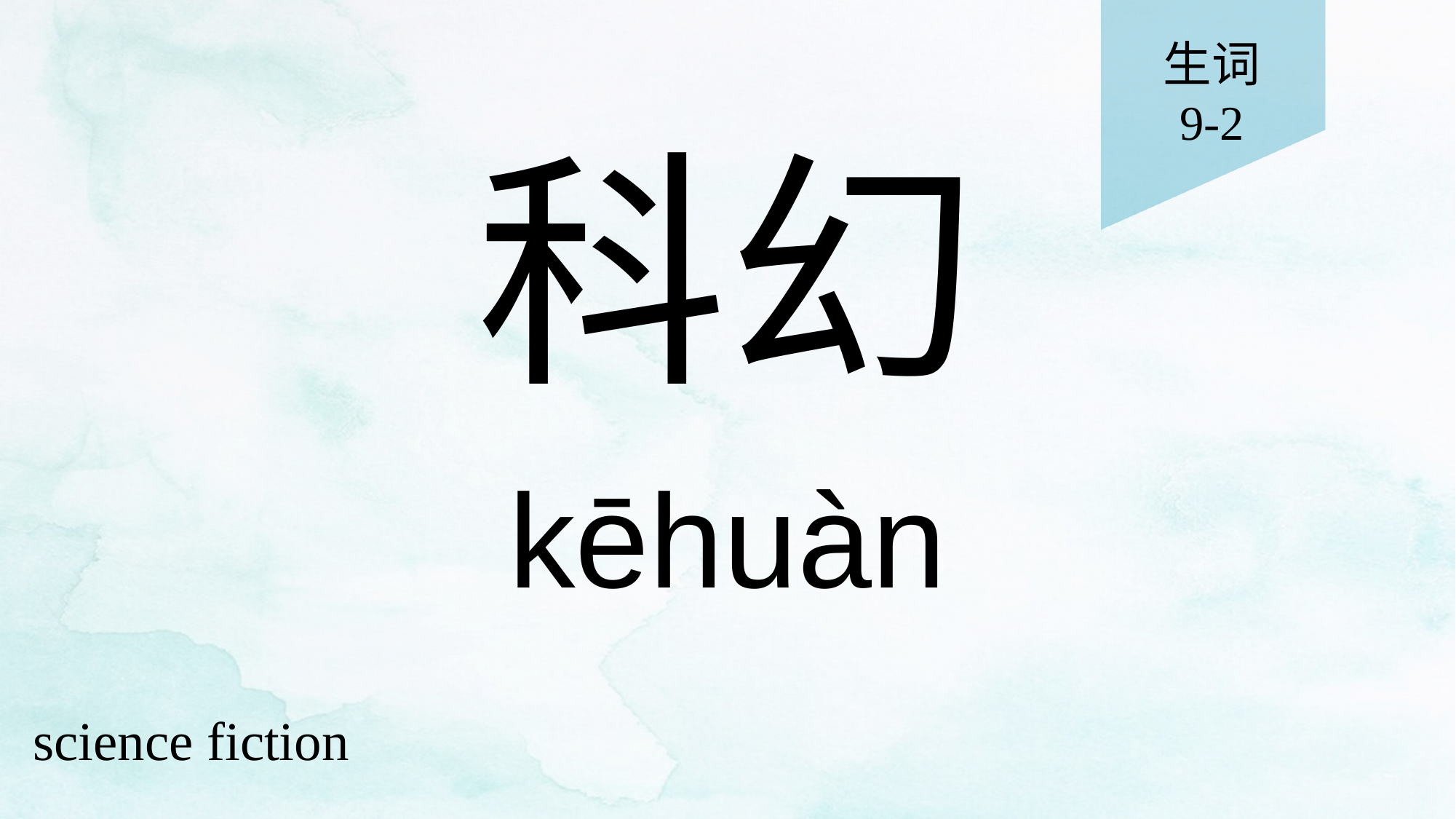

生词
9-2
# 科幻
kēhuàn
science fiction